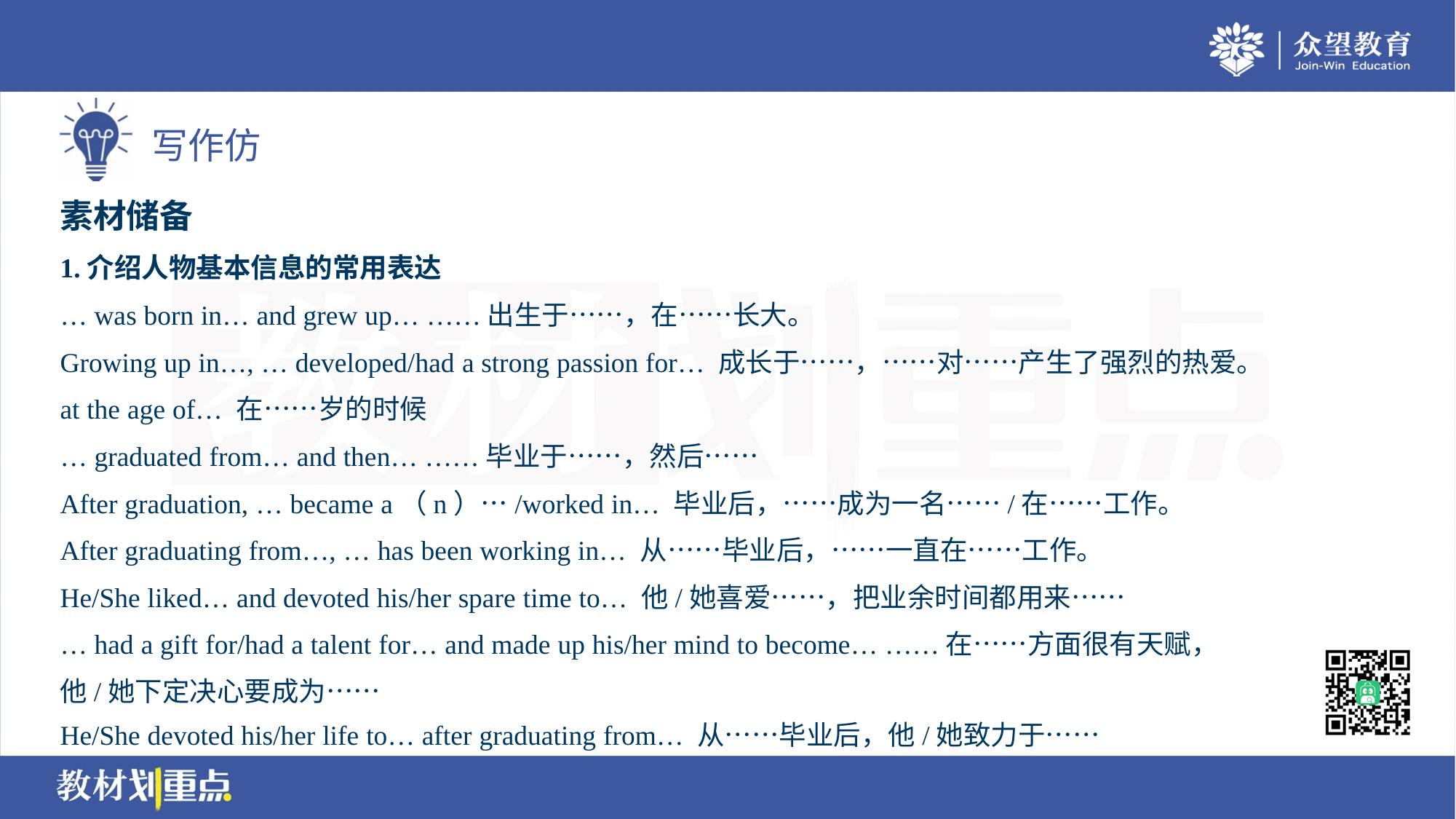

素材储备
1.介绍人物基本信息的常用表达
… was born in… and grew up… ……出生于……，在……长大。
Growing up in…, … developed/had a strong passion for… 成长于……，……对……产生了强烈的热爱。
at the age of… 在……岁的时候
… graduated from… and then… ……毕业于……，然后……
After graduation, … became a（n）…/worked in… 毕业后，……成为一名……/在……工作。
After graduating from…, … has been working in… 从……毕业后，……一直在……工作。
He/She liked… and devoted his/her spare time to… 他/她喜爱……，把业余时间都用来……
… had a gift for/had a talent for… and made up his/her mind to become… ……在……方面很有天赋，
他/她下定决心要成为……
He/She devoted his/her life to… after graduating from… 从……毕业后，他/她致力于……